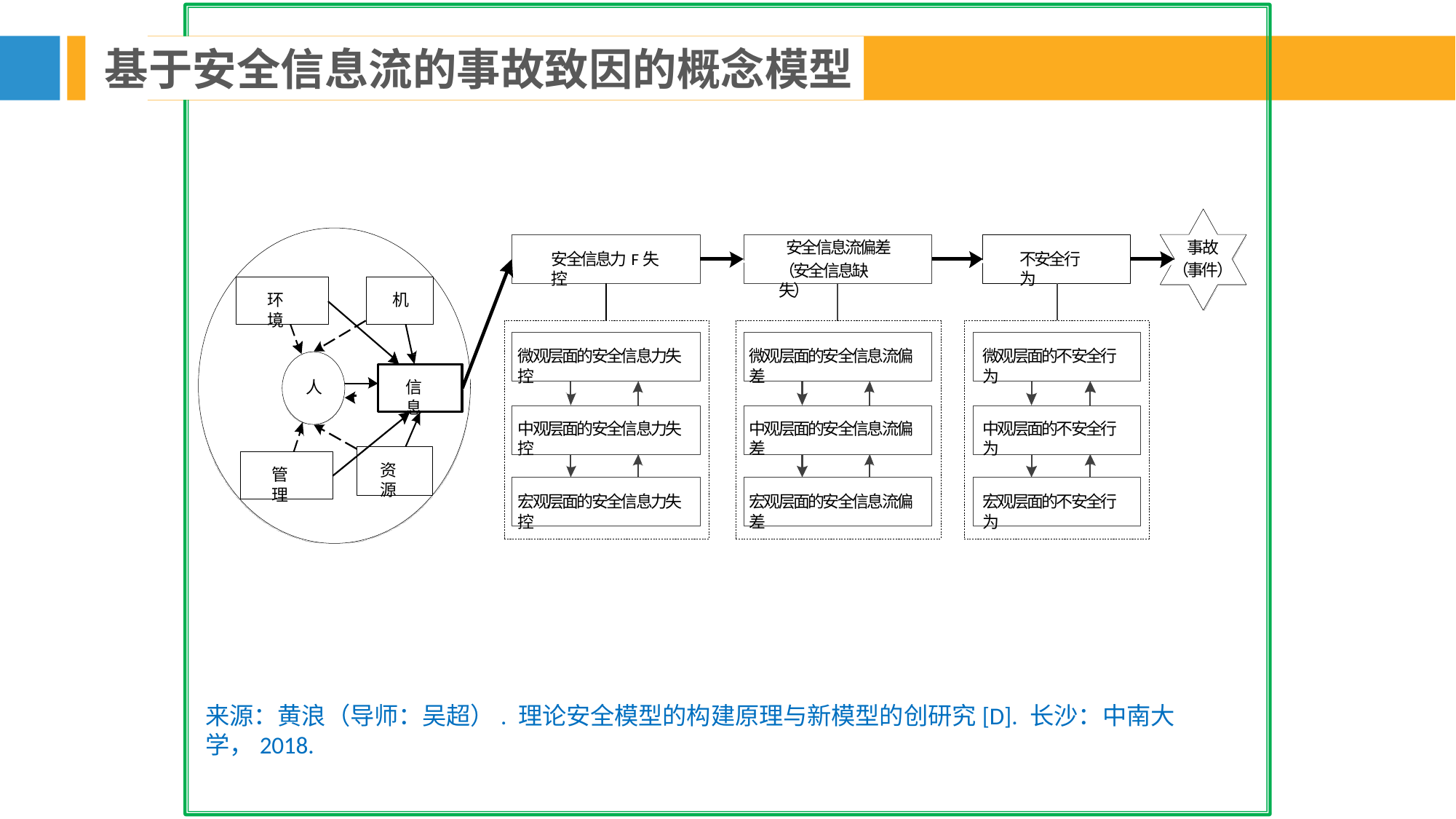

基于安全信息流的事故致因的概念模型

安全信息流偏差
（安全信息缺失）
事故
（事件）
不安全行为
安全信息力F失控

环境
机

微观层面的安全信息力失控
微观层面的安全信息流偏差
微观层面的不安全行为

人
信息

中观层面的安全信息力失控
中观层面的安全信息流偏差
中观层面的不安全行为

资源

管理

宏观层面的安全信息力失控
宏观层面的安全信息流偏差
宏观层面的不安全行为
来源：黄浪（导师：吴超）. 理论安全模型的构建原理与新模型的创研究[D]. 长沙：中南大学，2018.